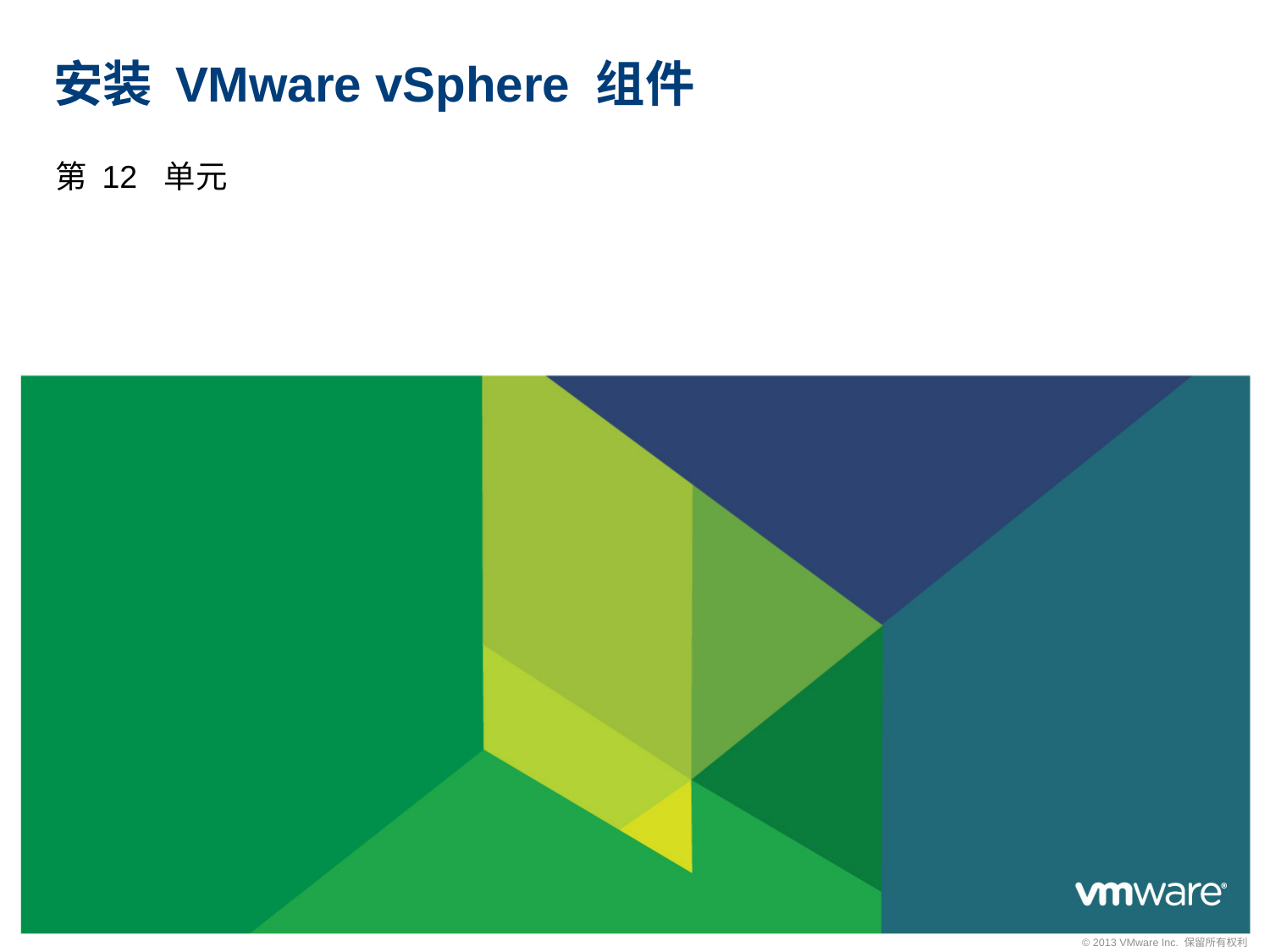

# 安装 VMware vSphere 组件
第 12 单元